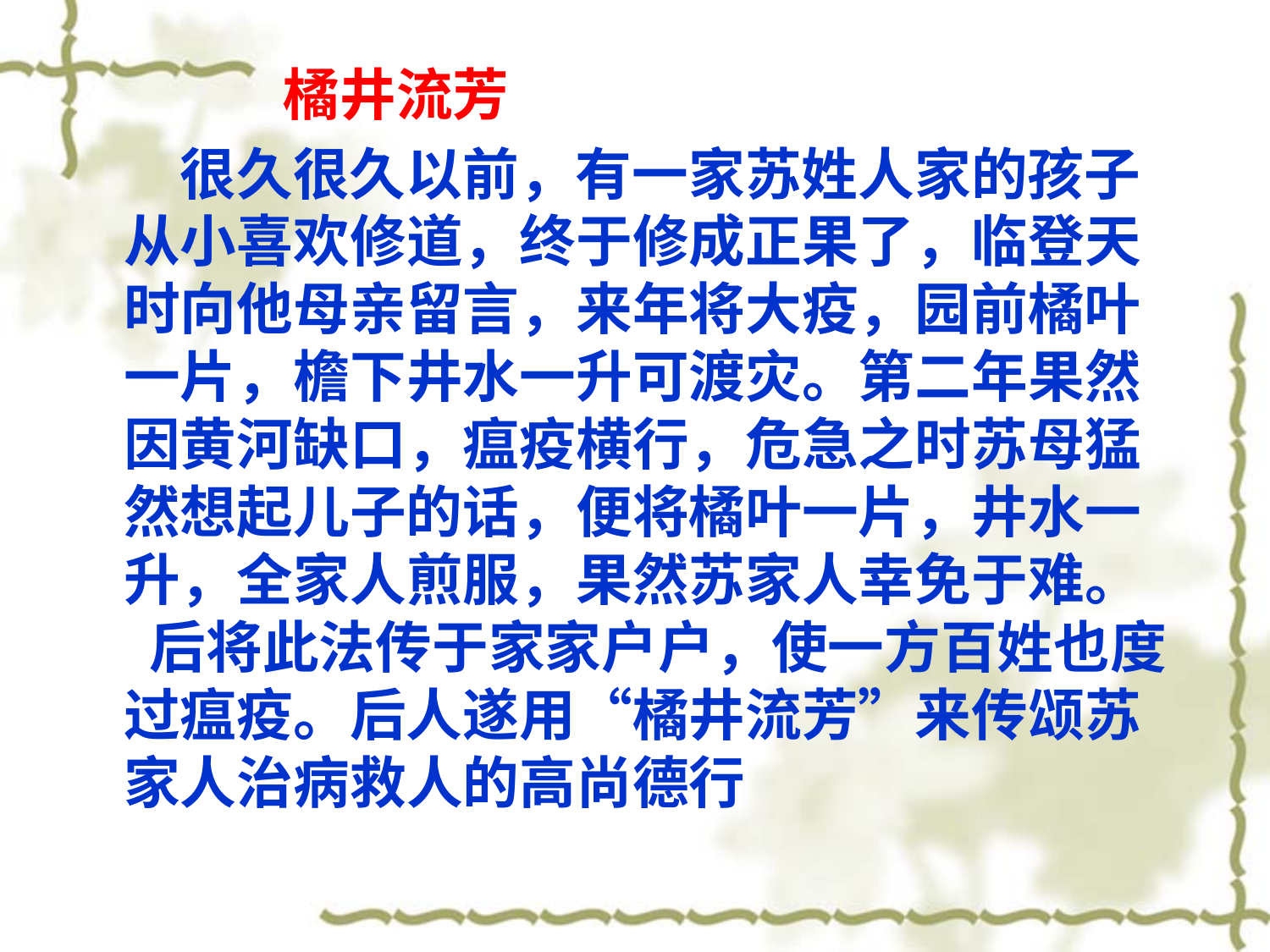

橘井流芳
       很久很久以前，有一家苏姓人家的孩子从小喜欢修道，终于修成正果了，临登天时向他母亲留言，来年将大疫，园前橘叶一片，檐下井水一升可渡灾。第二年果然因黄河缺口，瘟疫横行，危急之时苏母猛然想起儿子的话，便将橘叶一片，井水一升，全家人煎服，果然苏家人幸免于难。       后将此法传于家家户户，使一方百姓也度过瘟疫。后人遂用“橘井流芳”来传颂苏家人治病救人的高尚德行